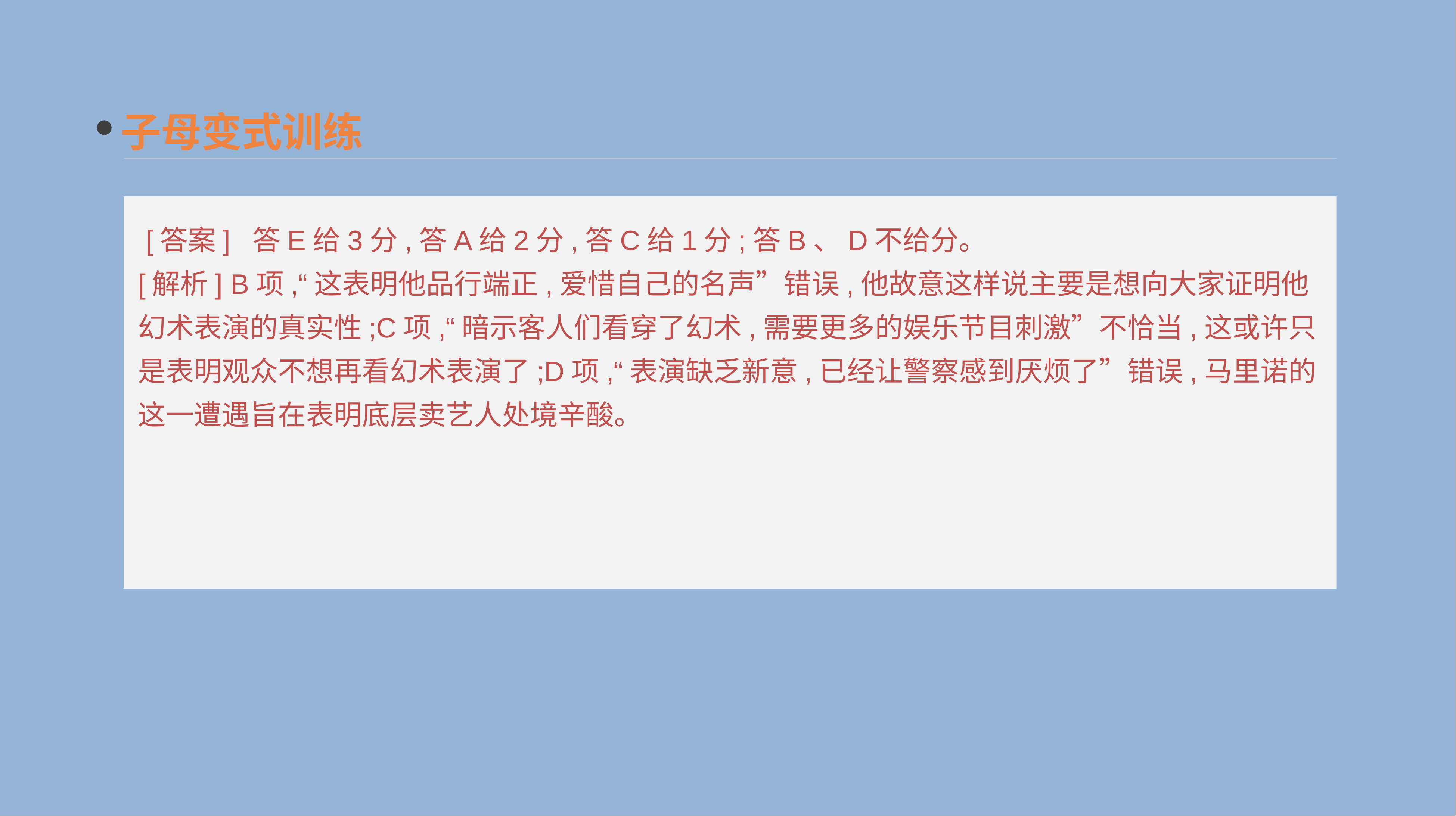

子母变式训练

 [答案]  答E给3分,答A给2分,答C给1分;答B、D不给分。
[解析] B项,“这表明他品行端正,爱惜自己的名声”错误,他故意这样说主要是想向大家证明他幻术表演的真实性;C项,“暗示客人们看穿了幻术,需要更多的娱乐节目刺激”不恰当,这或许只是表明观众不想再看幻术表演了;D项,“表演缺乏新意,已经让警察感到厌烦了”错误,马里诺的这一遭遇旨在表明底层卖艺人处境辛酸。